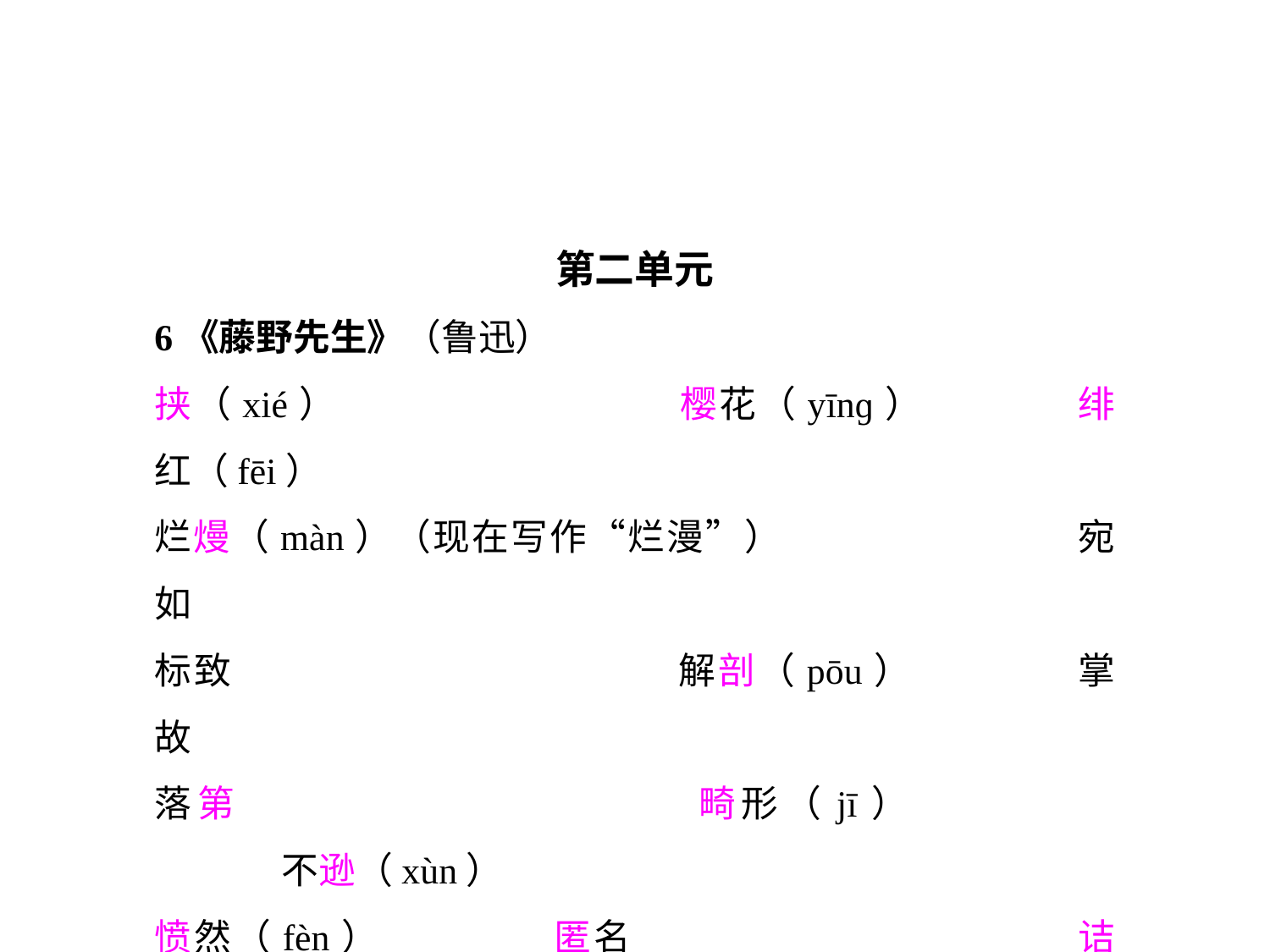

第二单元
6《藤野先生》（鲁迅）
挟（xié）			樱花（yīnɡ）		绯红（fēi）
烂熳（màn）（现在写作“烂漫”）			宛如
标致				解剖（pōu）		掌故
落第				畸形（jī）			不逊（xùn）
愤然（fèn）		匿名				诘责
托辞喝采（hè）（现在写作“喝彩”）		枪毙（bì）